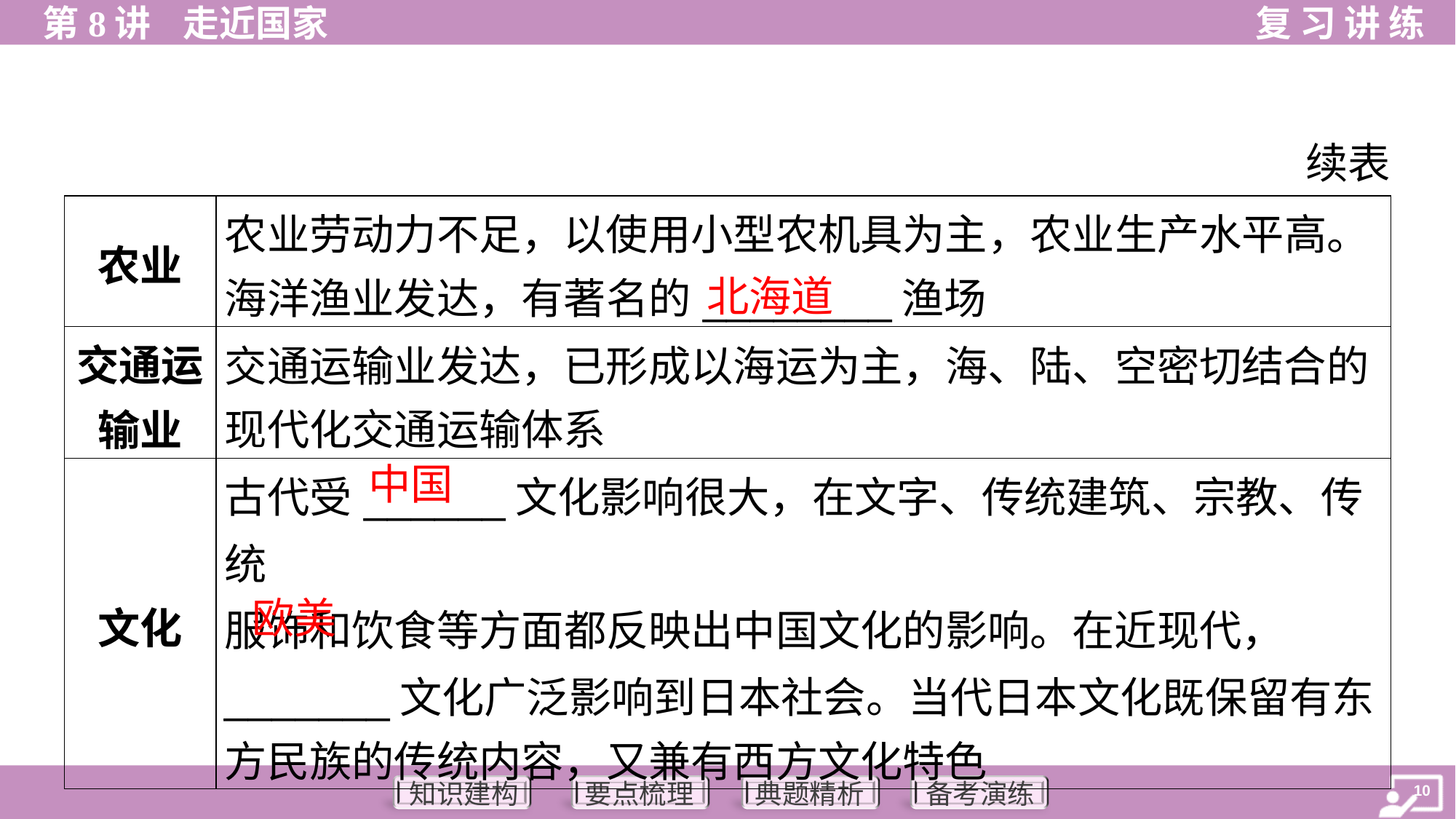

续表
| 农业 | 农业劳动力不足，以使用小型农机具为主，农业生产水平高。 海洋渔业发达，有著名的\_\_\_\_\_\_\_\_渔场 |
| --- | --- |
| 交通运 输业 | 交通运输业发达，已形成以海运为主，海、陆、空密切结合的 现代化交通运输体系 |
| 文化 | 古代受\_\_\_\_\_\_文化影响很大，在文字、传统建筑、宗教、传统 服饰和饮食等方面都反映出中国文化的影响。在近现代， \_\_\_\_\_\_\_文化广泛影响到日本社会。当代日本文化既保留有东 方民族的传统内容，又兼有西方文化特色 |
北海道
中国
欧美